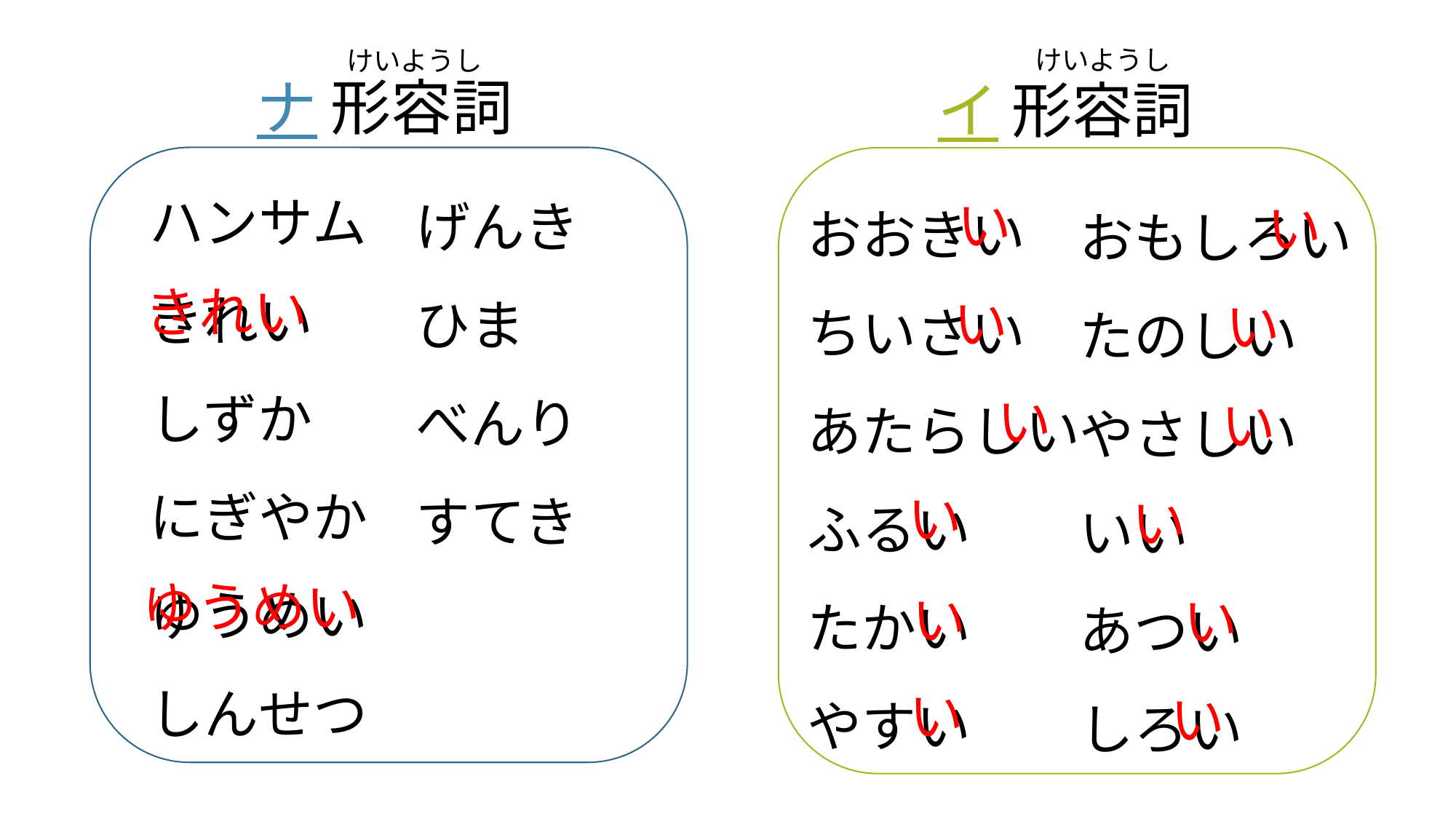

けいようし
けいようし
ナ 形容詞
イ 形容詞

ハンサム
きれい
しずか
にぎやか
ゆうめい
しんせつ
げんき
ひま
べんり
すてき
おおきい
ちいさい
あたらしい
ふるい
たかい
やすい
おもしろい
たのしい
やさしい
いい
あつい
しろい
い
い
きれい
い
い
い
い
い
い
ゆうめい
い
い
い
い